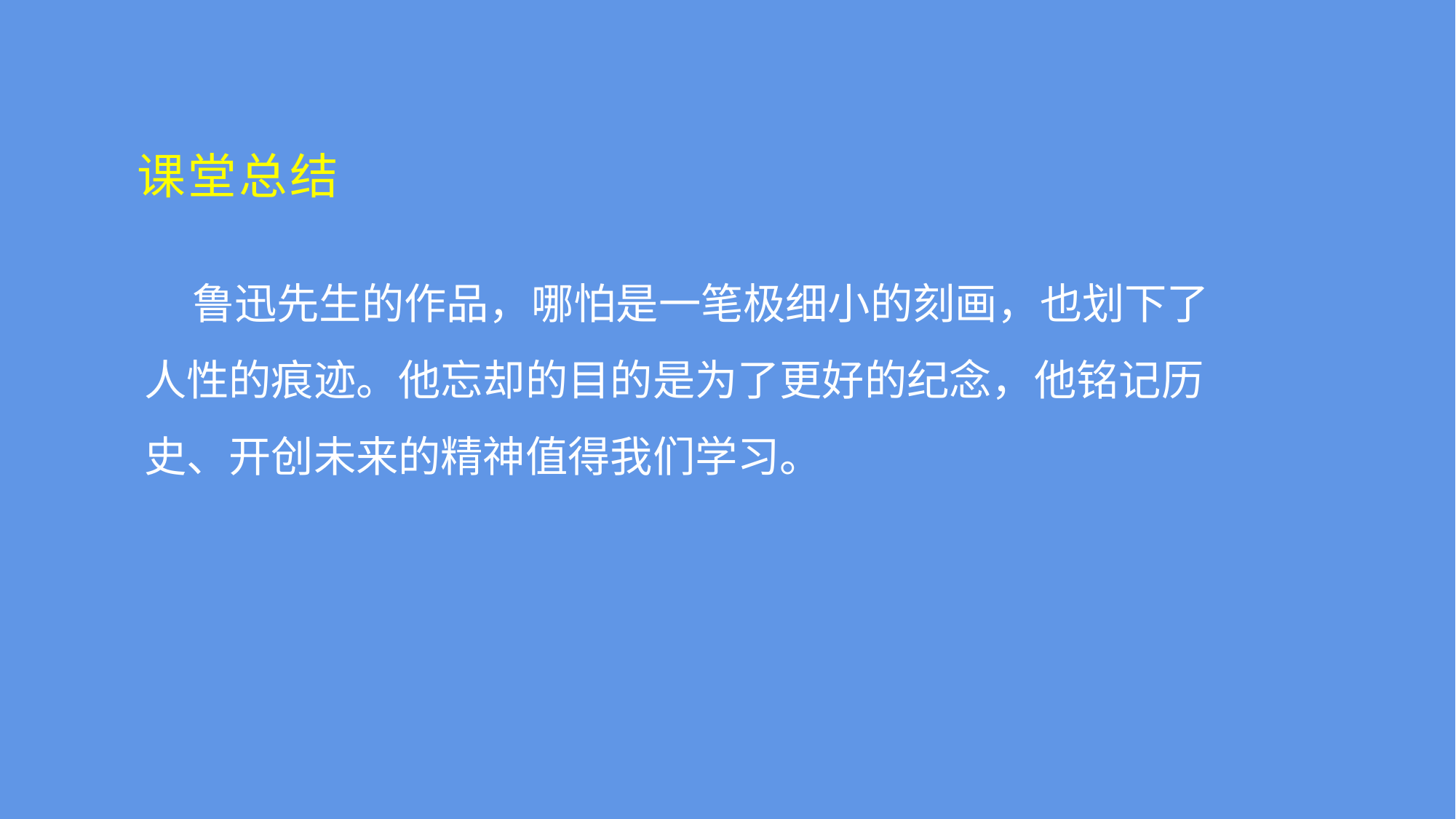

课堂总结
    鲁迅先生的作品，哪怕是一笔极细小的刻画，也划下了人性的痕迹。他忘却的目的是为了更好的纪念，他铭记历史、开创未来的精神值得我们学习。